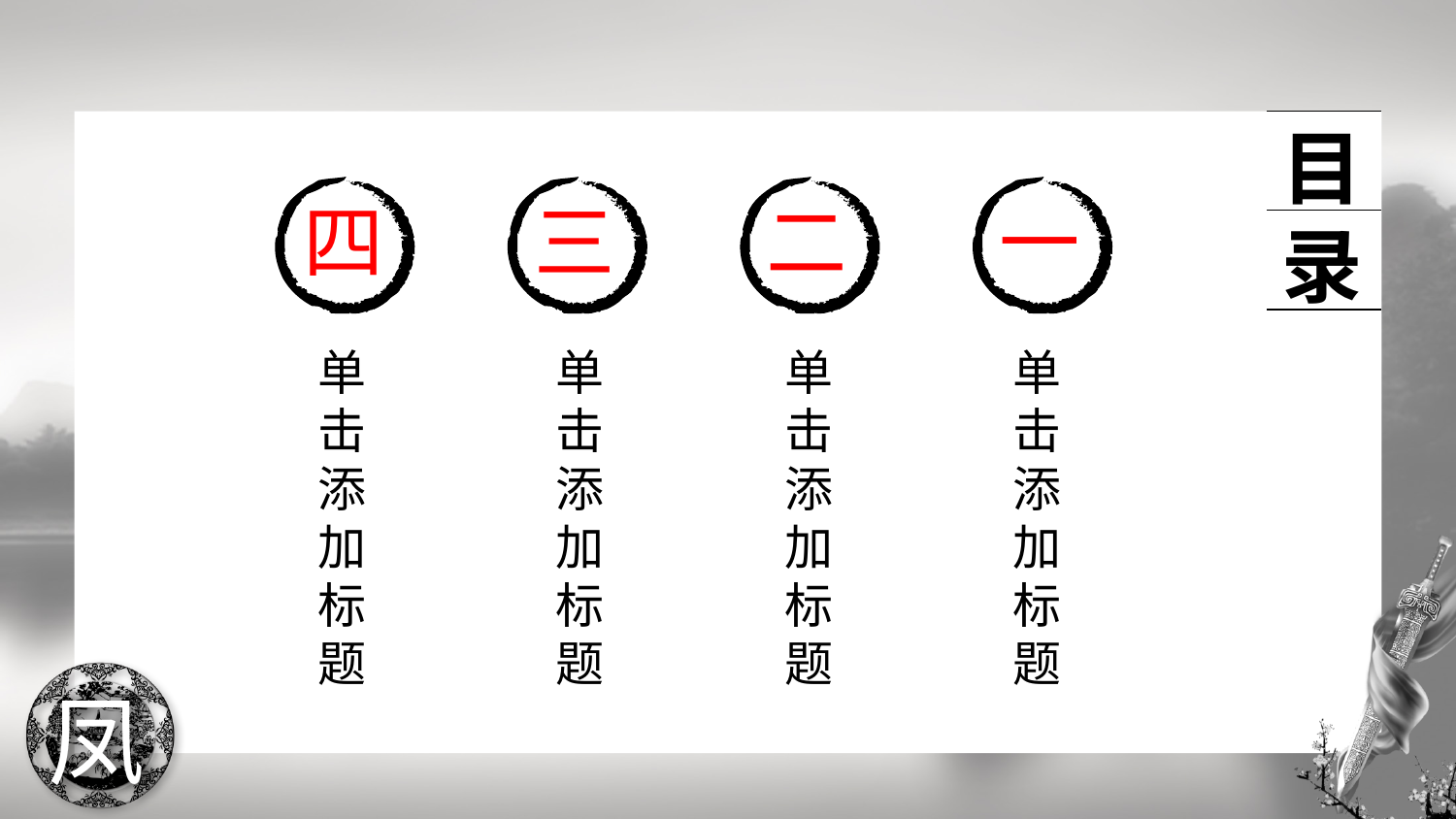

目录

四
三
二
一
单击添加标题
单击添加标题
单击添加标题
单击添加标题